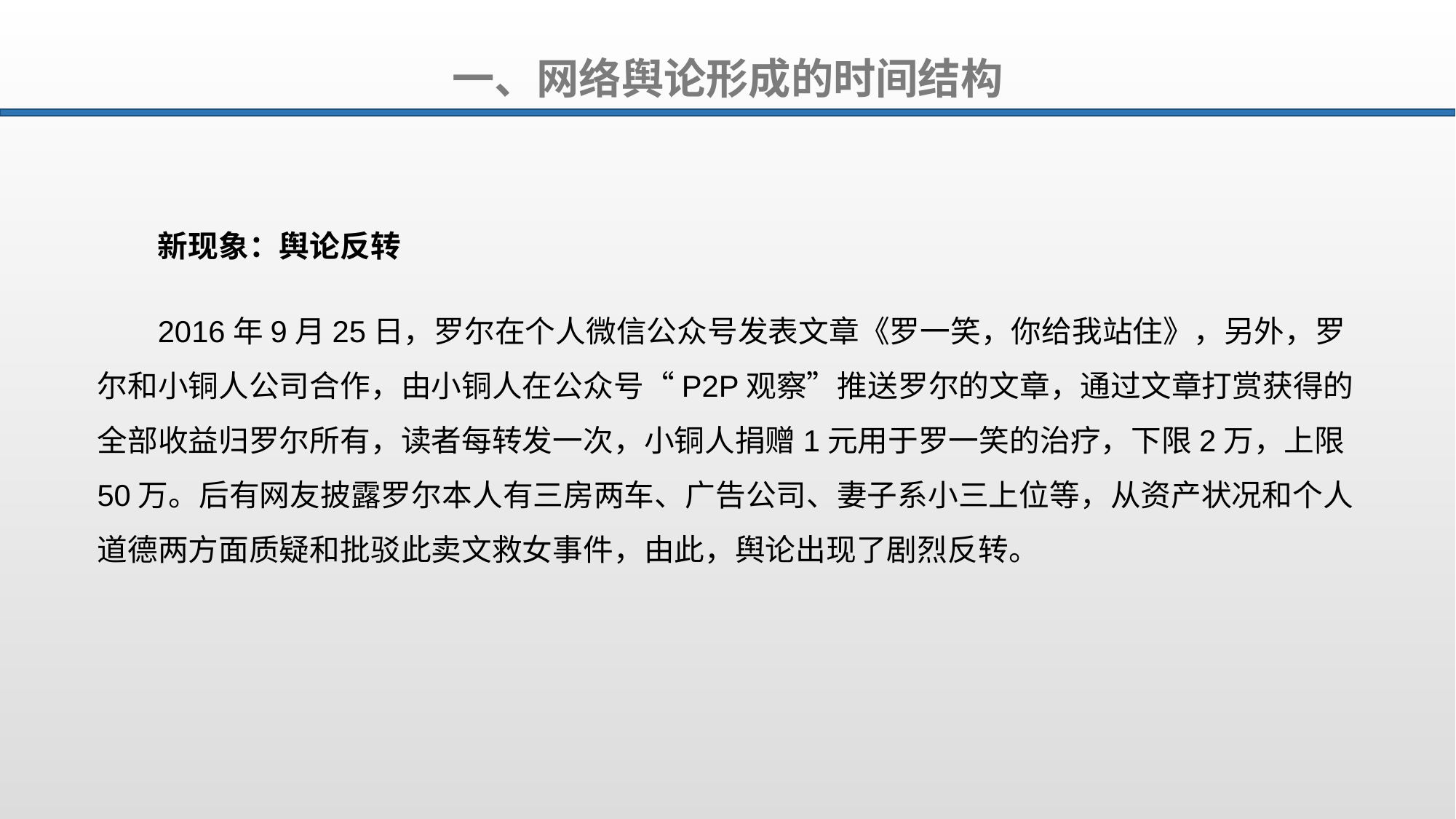

一、网络舆论形成的时间结构

新现象：舆论反转
2016年9月25日，罗尔在个人微信公众号发表文章《罗一笑，你给我站住》，另外，罗尔和小铜人公司合作，由小铜人在公众号“P2P观察”推送罗尔的文章，通过文章打赏获得的全部收益归罗尔所有，读者每转发一次，小铜人捐赠1元用于罗一笑的治疗，下限2万，上限50万。后有网友披露罗尔本人有三房两车、广告公司、妻子系小三上位等，从资产状况和个人道德两方面质疑和批驳此卖文救女事件，由此，舆论出现了剧烈反转。